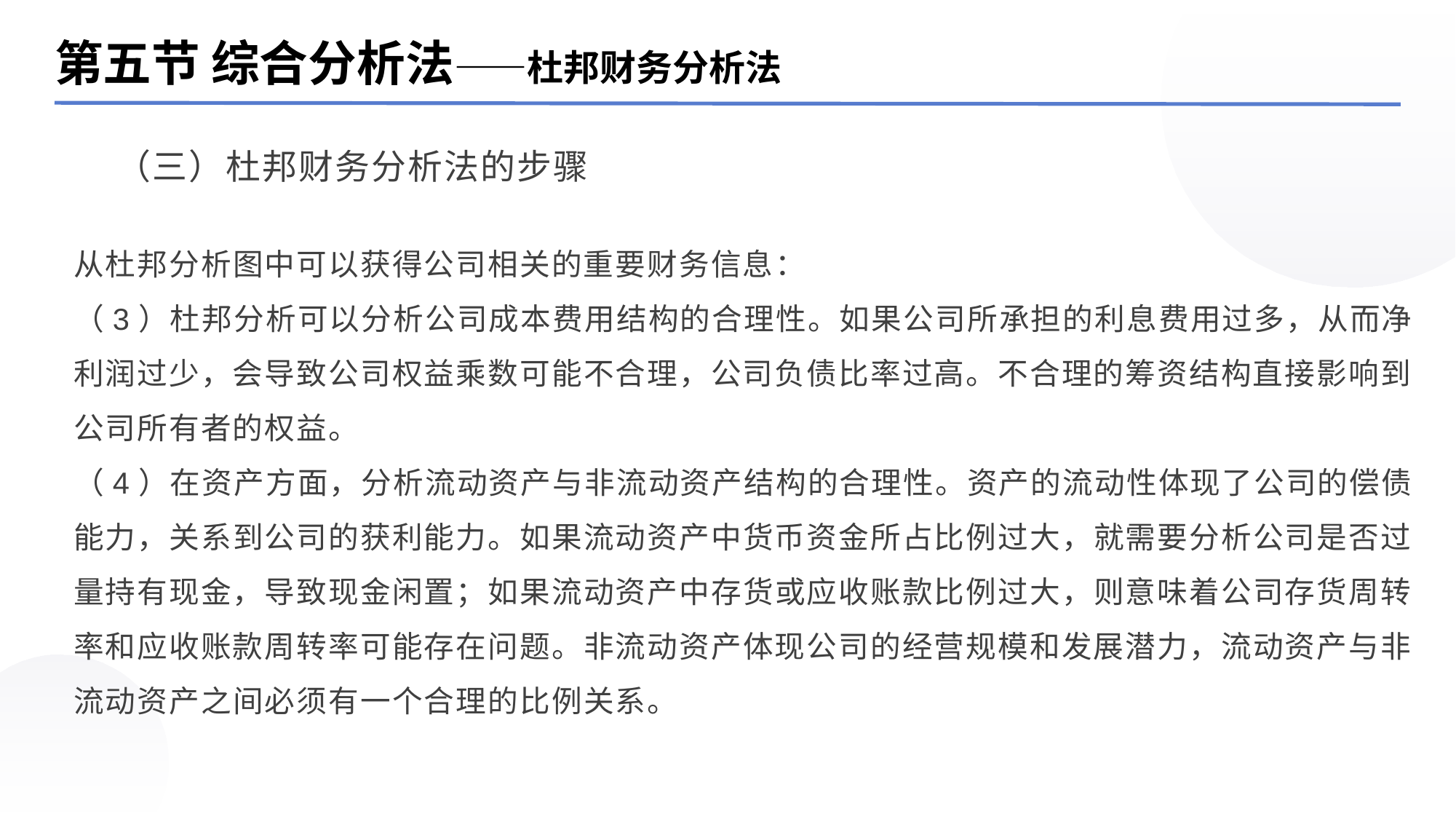

第五节 综合分析法——杜邦财务分析法
（三）杜邦财务分析法的步骤
从杜邦分析图中可以获得公司相关的重要财务信息：
（3）杜邦分析可以分析公司成本费用结构的合理性。如果公司所承担的利息费用过多，从而净利润过少，会导致公司权益乘数可能不合理，公司负债比率过高。不合理的筹资结构直接影响到公司所有者的权益。
（4）在资产方面，分析流动资产与非流动资产结构的合理性。资产的流动性体现了公司的偿债能力，关系到公司的获利能力。如果流动资产中货币资金所占比例过大，就需要分析公司是否过量持有现金，导致现金闲置；如果流动资产中存货或应收账款比例过大，则意味着公司存货周转率和应收账款周转率可能存在问题。非流动资产体现公司的经营规模和发展潜力，流动资产与非流动资产之间必须有一个合理的比例关系。

120